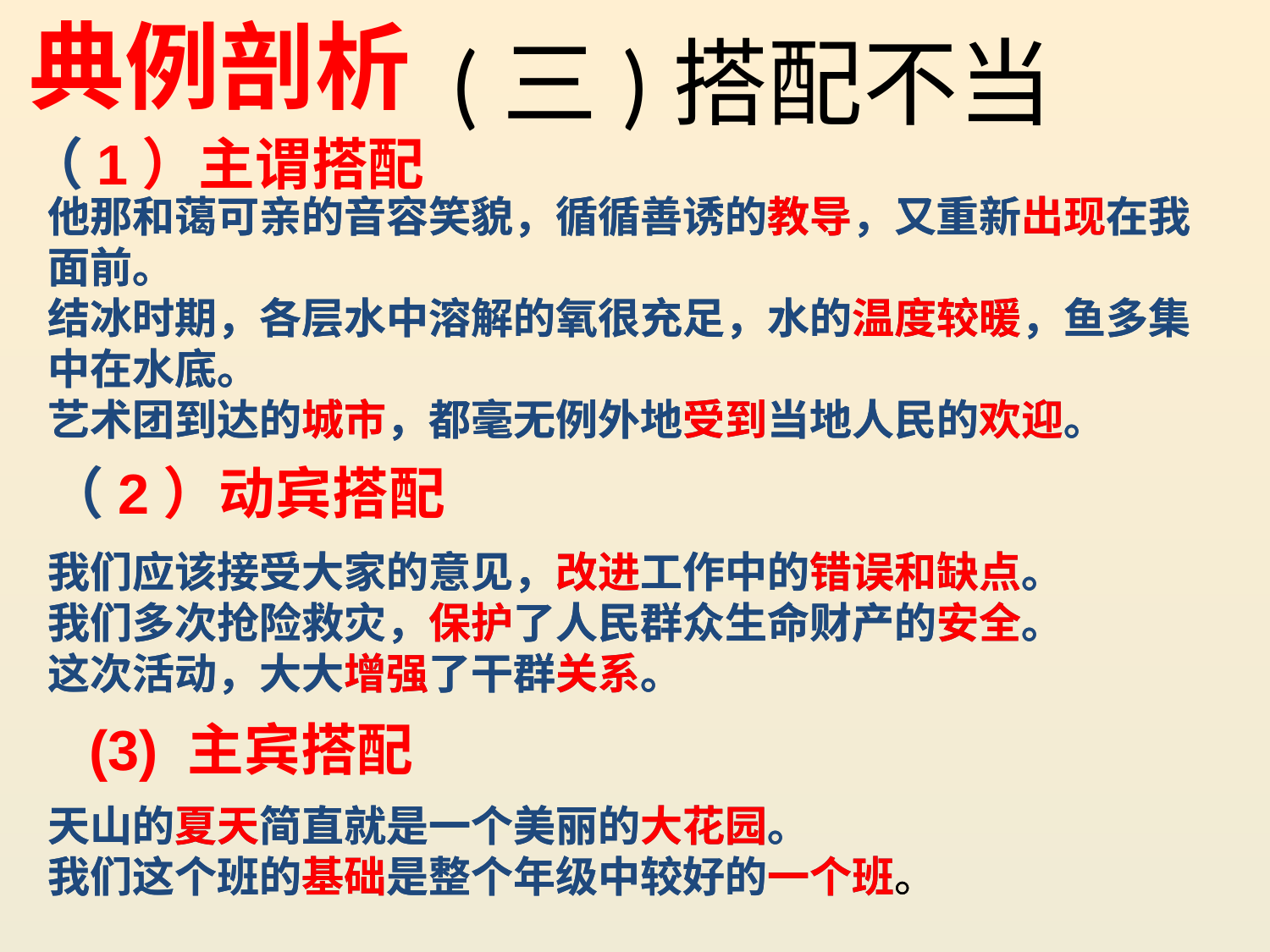

典例剖析
(三)搭配不当
（1）主谓搭配

他那和蔼可亲的音容笑貌，循循善诱的教导，又重新出现在我面前。
结冰时期，各层水中溶解的氧很充足，水的温度较暖，鱼多集中在水底。
艺术团到达的城市，都毫无例外地受到当地人民的欢迎。

我们应该接受大家的意见，改进工作中的错误和缺点。
我们多次抢险救灾，保护了人民群众生命财产的安全。
这次活动，大大增强了干群关系。

天山的夏天简直就是一个美丽的大花园。
我们这个班的基础是整个年级中较好的一个班。

他那和蔼可亲的音容笑貌，循循善诱的教导，又重新出现在我面前。
结冰时期，各层水中溶解的氧很充足，水的温度较暖，鱼多集中在水底。
艺术团到达的城市，都毫无例外地受到当地人民的欢迎。

我们应该接受大家的意见，改进工作中的错误和缺点。
我们多次抢险救灾，保护了人民群众生命财产的安全。
这次活动，大大增强了干群关系。

天山的夏天简直就是一个美丽的大花园。
我们这个班的基础是整个年级中较好的一个班。

（2）动宾搭配
 (3) 主宾搭配